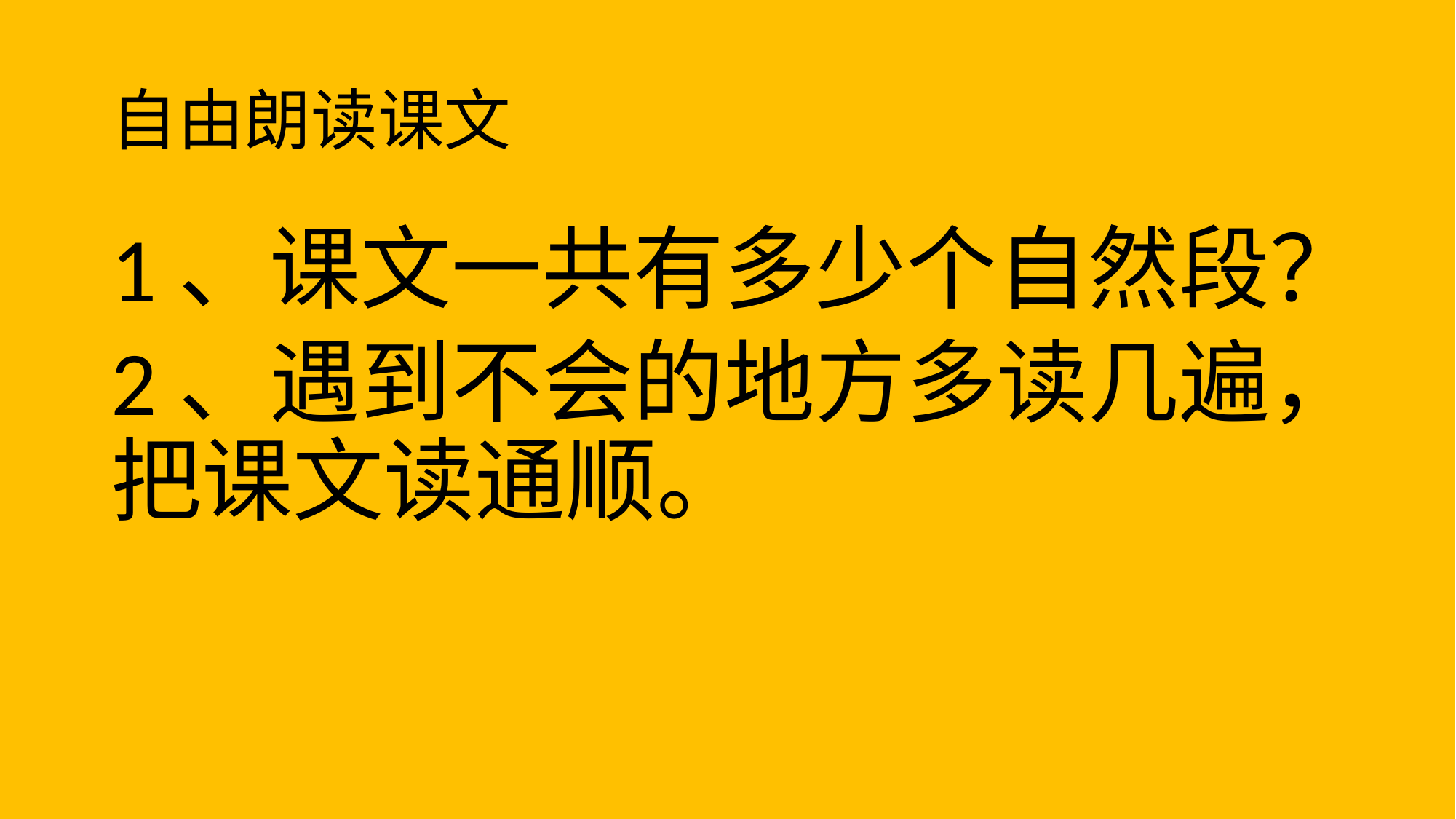

# 自由朗读课文
1、课文一共有多少个自然段？
2、遇到不会的地方多读几遍，把课文读通顺。